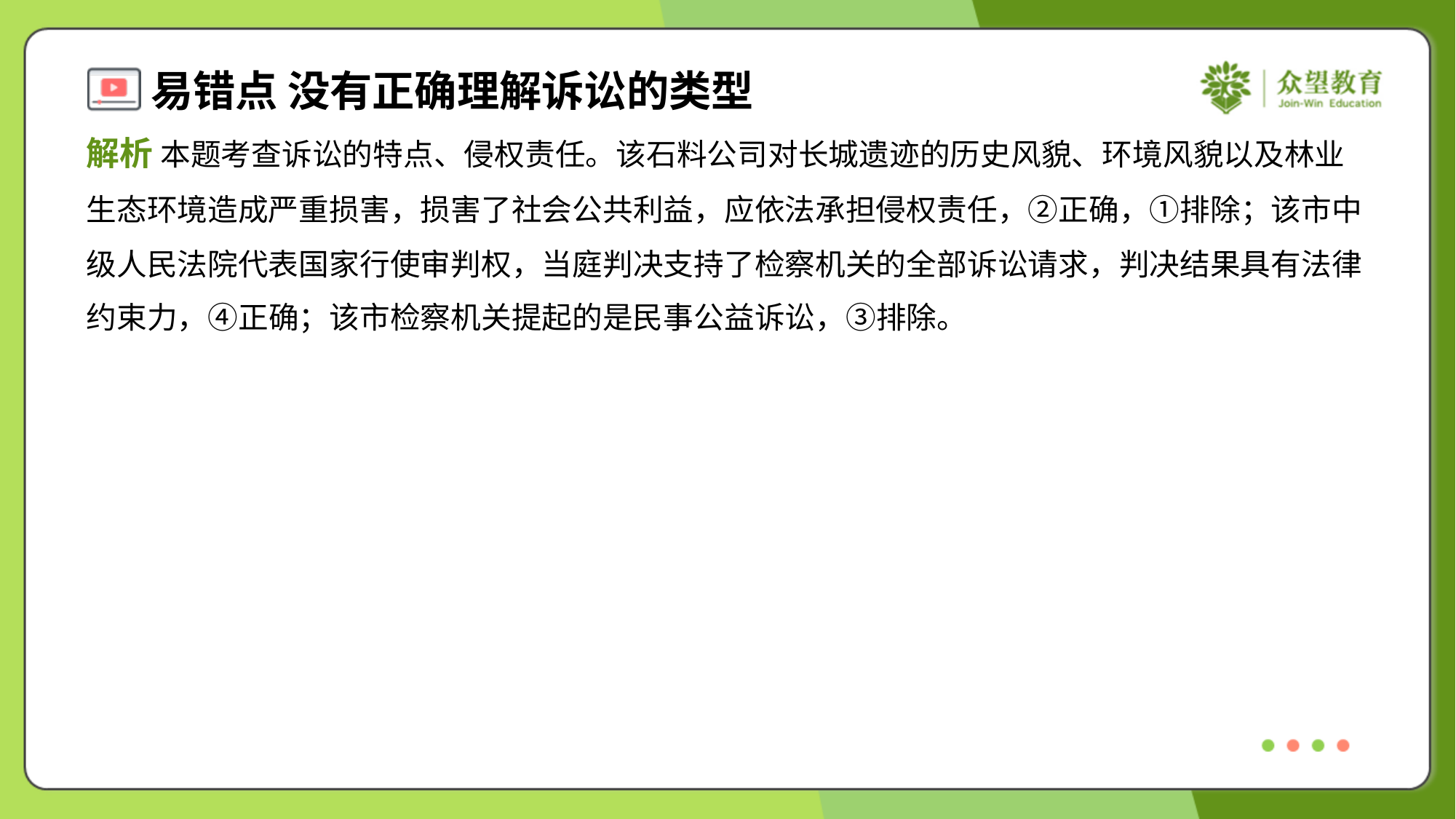

解析 本题考查诉讼的特点、侵权责任。该石料公司对长城遗迹的历史风貌、环境风貌以及林业
生态环境造成严重损害，损害了社会公共利益，应依法承担侵权责任，②正确，①排除；该市中
级人民法院代表国家行使审判权，当庭判决支持了检察机关的全部诉讼请求，判决结果具有法律
约束力，④正确；该市检察机关提起的是民事公益诉讼，③排除。